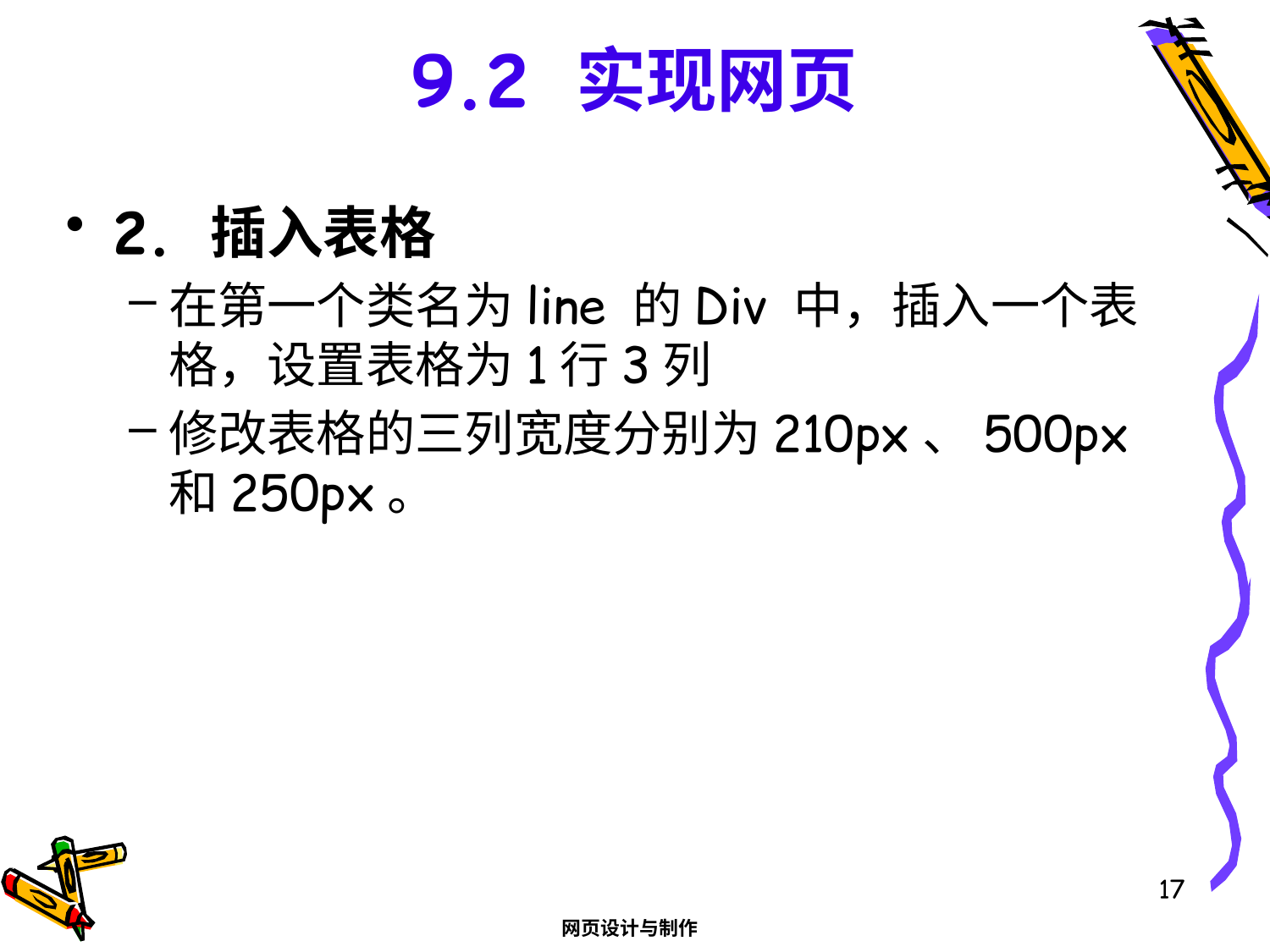

# 9.2 实现网页
2. 插入表格
在第一个类名为line 的Div 中，插入一个表格，设置表格为1行3列
修改表格的三列宽度分别为210px、500px 和250px。
17
网页设计与制作